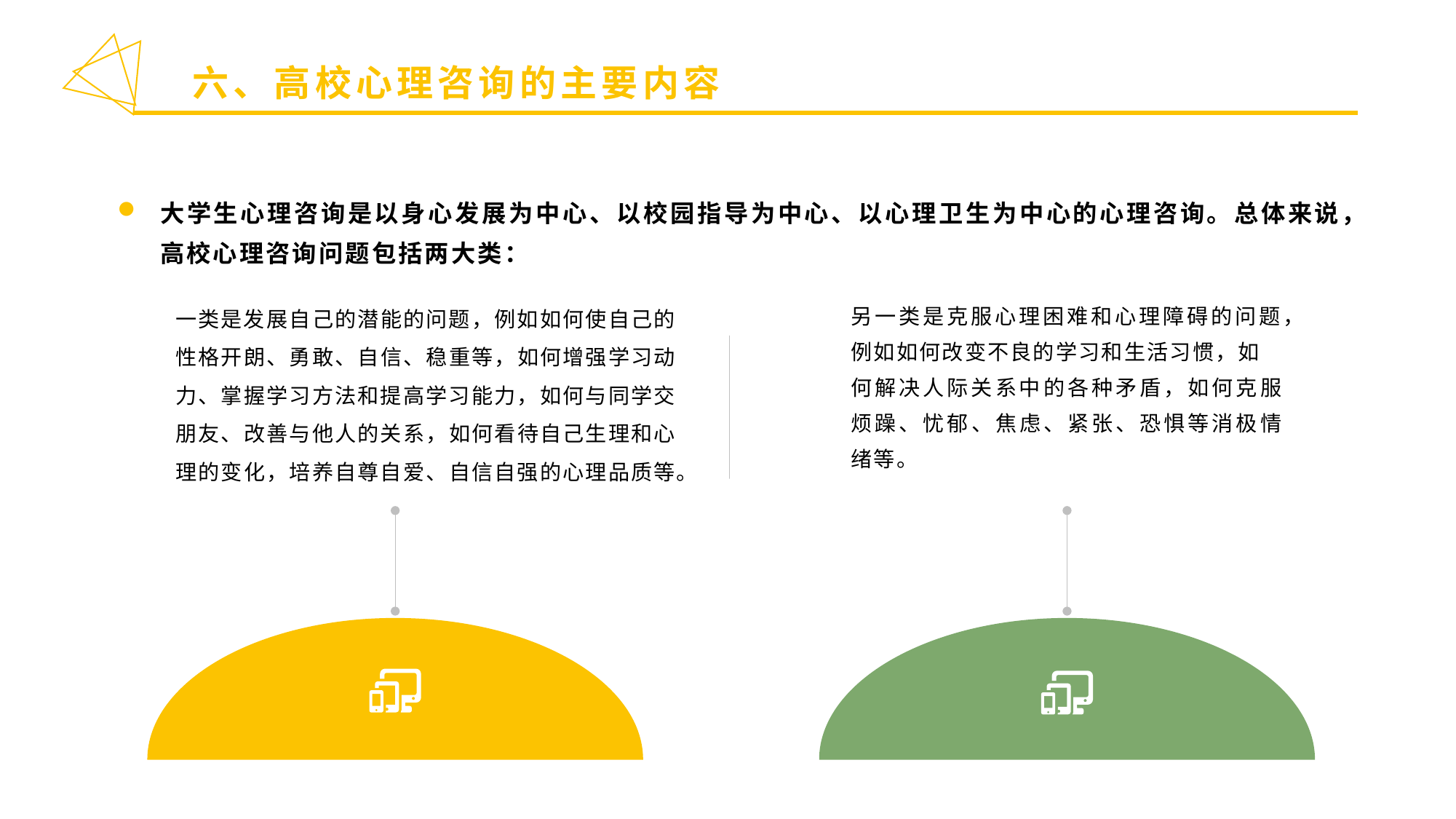

六、高校心理咨询的主要内容
大学生心理咨询是以身心发展为中心、以校园指导为中心、以心理卫生为中心的心理咨询。总体来说，高校心理咨询问题包括两大类：
一类是发展自己的潜能的问题，例如如何使自己的性格开朗、勇敢、自信、稳重等，如何增强学习动力、掌握学习方法和提高学习能力，如何与同学交朋友、改善与他人的关系，如何看待自己生理和心理的变化，培养自尊自爱、自信自强的心理品质等。
另一类是克服心理困难和心理障碍的问题，例如如何改变不良的学习和生活习惯，如
何解决人际关系中的各种矛盾，如何克服烦躁、忧郁、焦虑、紧张、恐惧等消极情绪等。